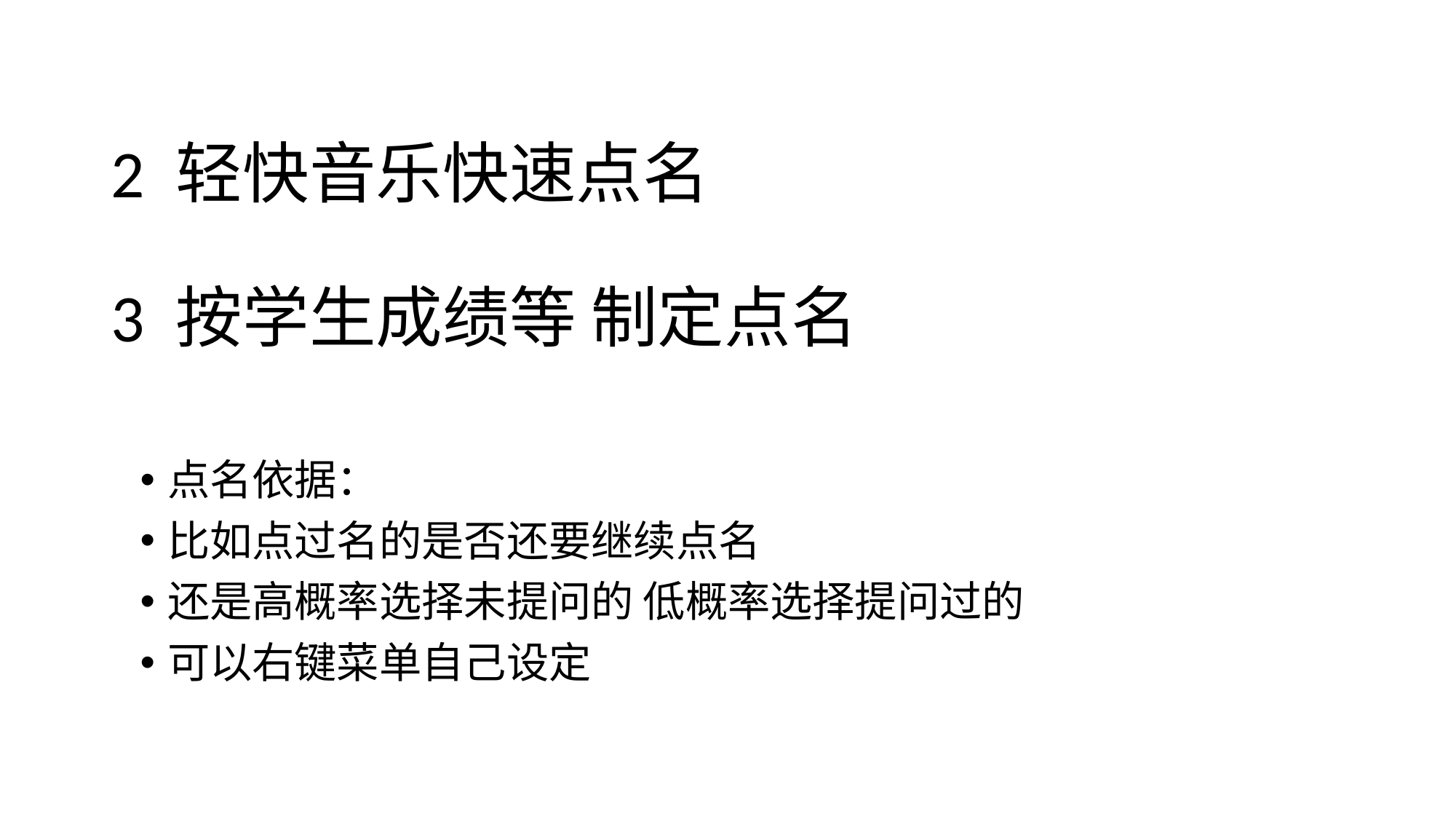

# 2 轻快音乐快速点名 3 按学生成绩等 制定点名
点名依据：
比如点过名的是否还要继续点名
还是高概率选择未提问的 低概率选择提问过的
可以右键菜单自己设定